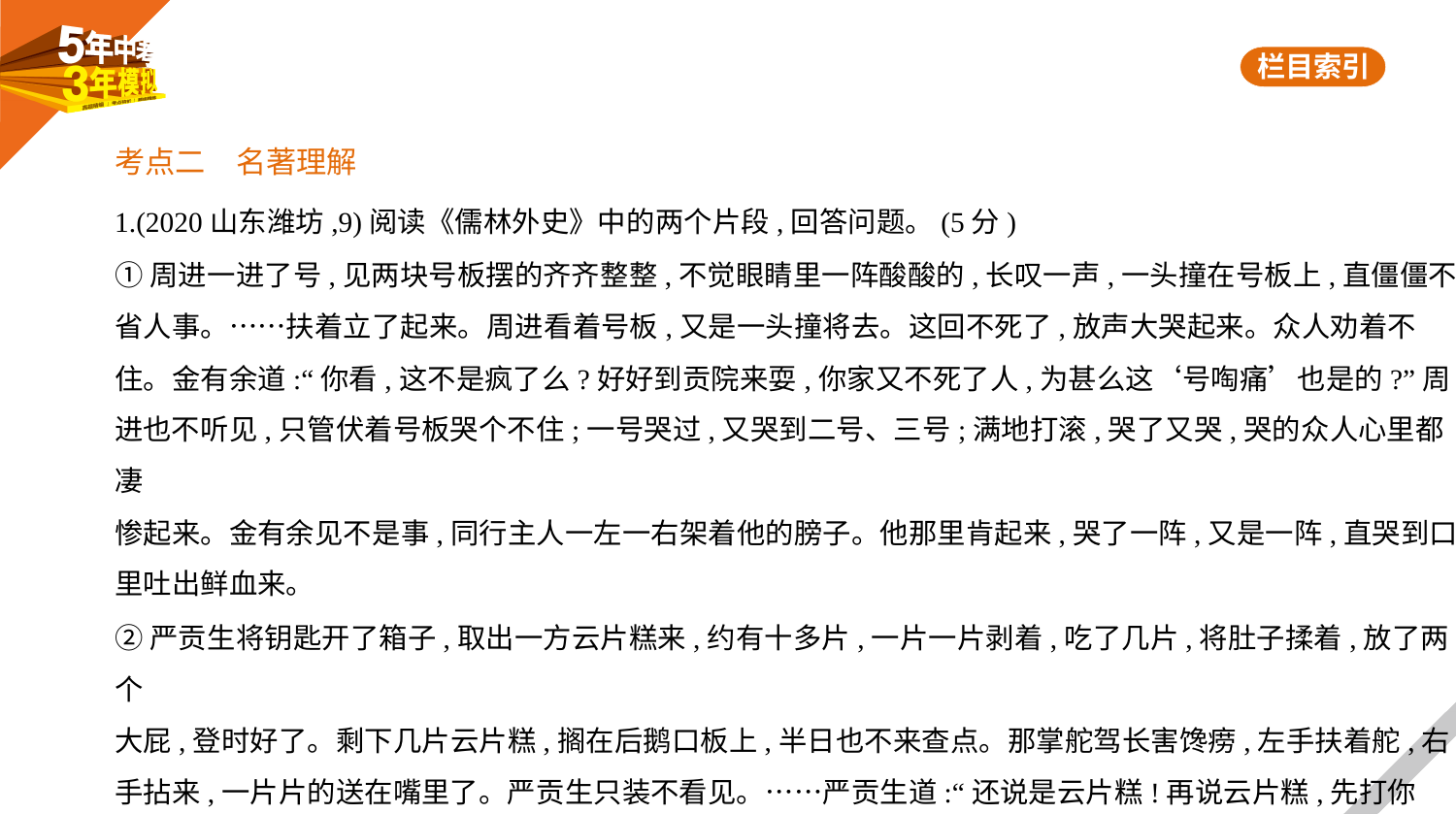

考点二　名著理解
1.(2020山东潍坊,9)阅读《儒林外史》中的两个片段,回答问题。(5分)
①周进一进了号,见两块号板摆的齐齐整整,不觉眼睛里一阵酸酸的,长叹一声,一头撞在号板上,直僵僵不
省人事。……扶着立了起来。周进看着号板,又是一头撞将去。这回不死了,放声大哭起来。众人劝着不
住。金有余道:“你看,这不是疯了么?好好到贡院来耍,你家又不死了人,为甚么这‘号啕痛’也是的?”周
进也不听见,只管伏着号板哭个不住;一号哭过,又哭到二号、三号;满地打滚,哭了又哭,哭的众人心里都凄
惨起来。金有余见不是事,同行主人一左一右架着他的膀子。他那里肯起来,哭了一阵,又是一阵,直哭到口
里吐出鲜血来。
②严贡生将钥匙开了箱子,取出一方云片糕来,约有十多片,一片一片剥着,吃了几片,将肚子揉着,放了两个
大屁,登时好了。剩下几片云片糕,搁在后鹅口板上,半日也不来查点。那掌舵驾长害馋痨,左手扶着舵,右
手拈来,一片片的送在嘴里了。严贡生只装不看见。……严贡生道:“还说是云片糕!再说云片糕,先打你
几个嘴巴!”……严贡生转弯道:“既然你众人说情,我又喜事匆匆,且放着这奴才,再和他慢慢算账!不怕他